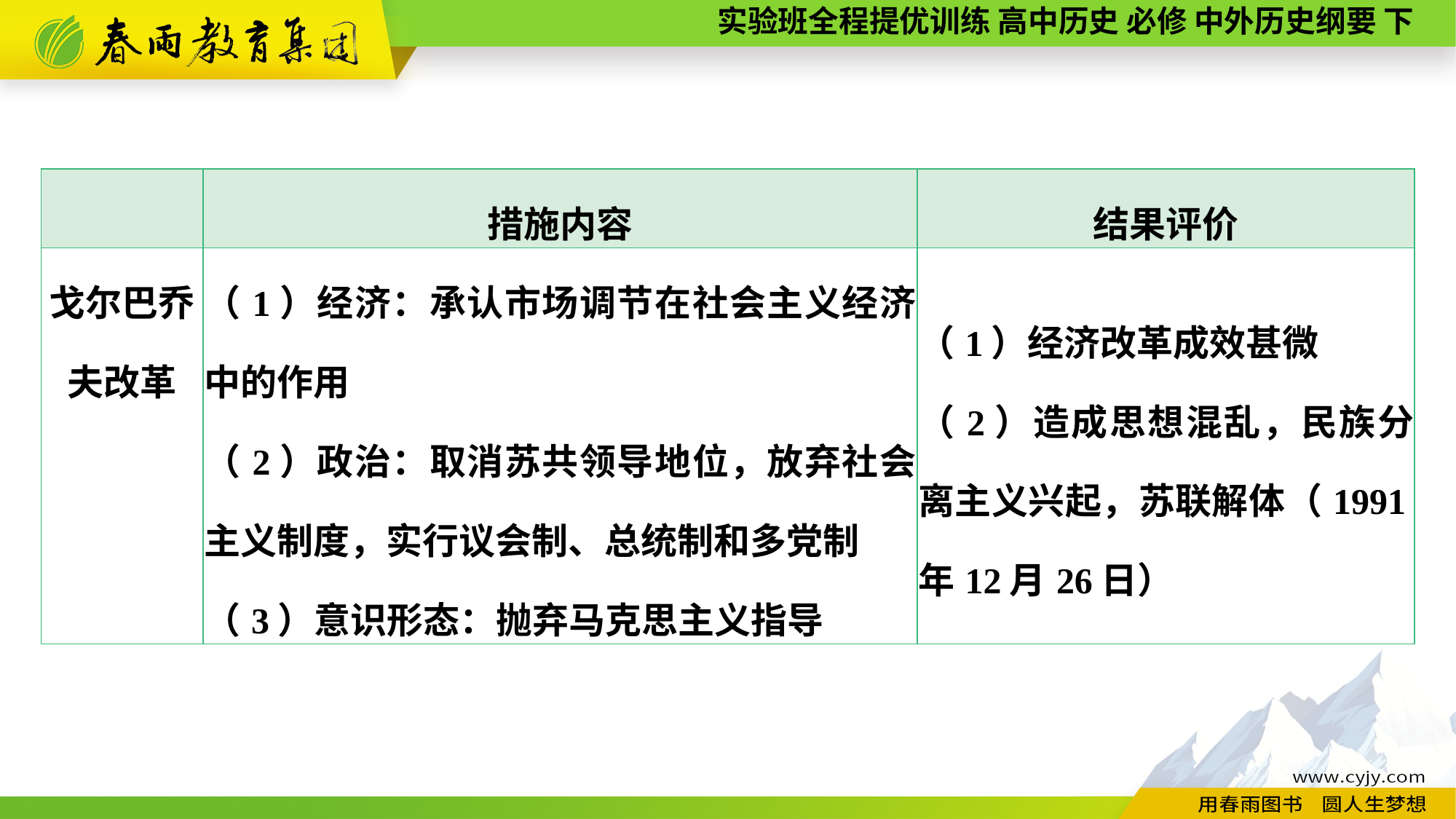

|  | 措施内容 | 结果评价 |
| --- | --- | --- |
| 戈尔巴乔夫改革 | （1）经济：承认市场调节在社会主义经济中的作用 （2）政治：取消苏共领导地位，放弃社会主义制度，实行议会制、总统制和多党制 （3）意识形态：抛弃马克思主义指导 | （1）经济改革成效甚微 （2）造成思想混乱，民族分离主义兴起，苏联解体（1991年12月26日） |